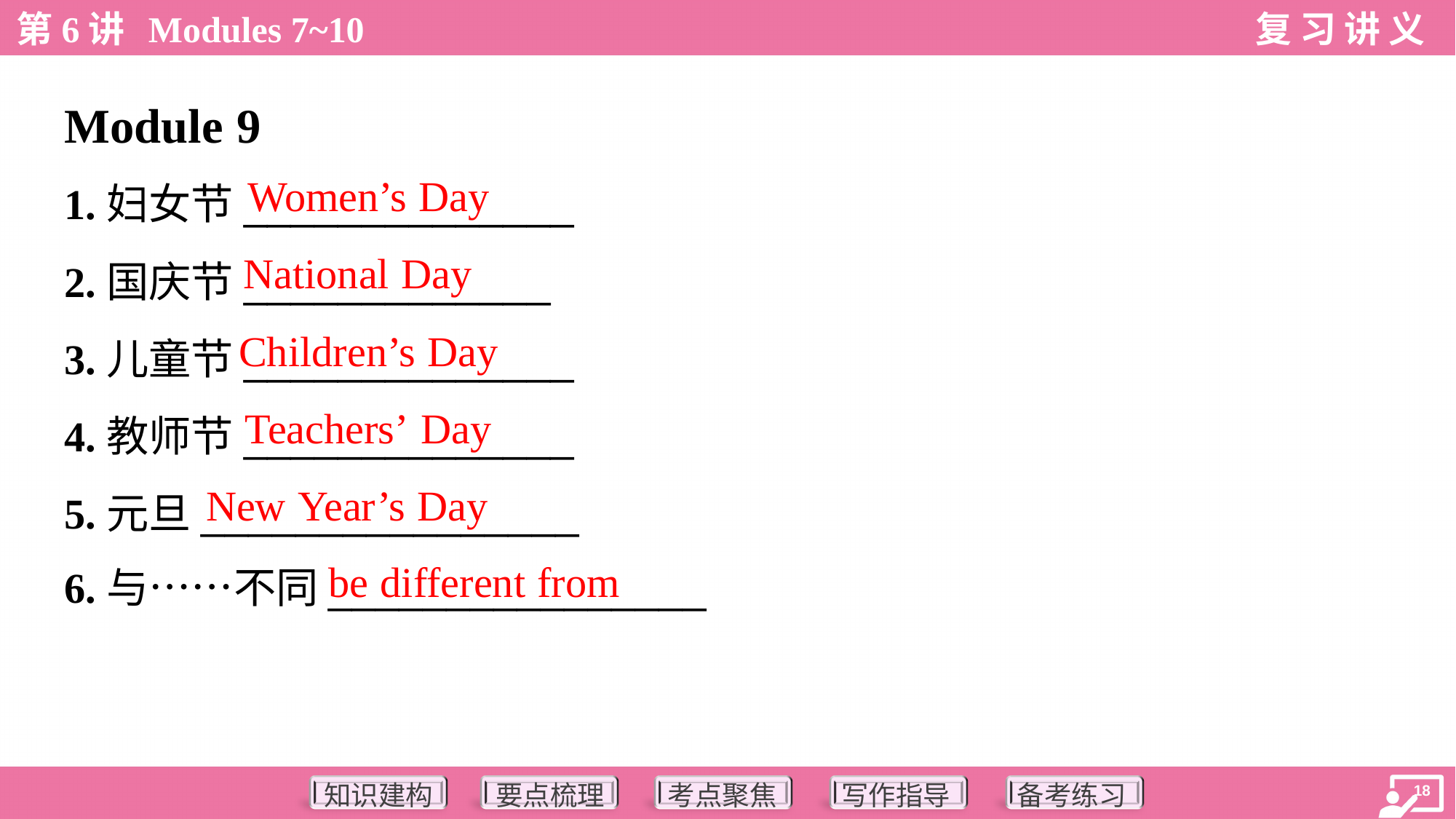

Module 9
Women’s Day
1.妇女节______________
2.国庆节_____________
3.儿童节______________
4.教师节______________
5.元旦________________
6.与……不同________________
National Day
Children’s Day
Teachers’ Day
New Year’s Day
be different from